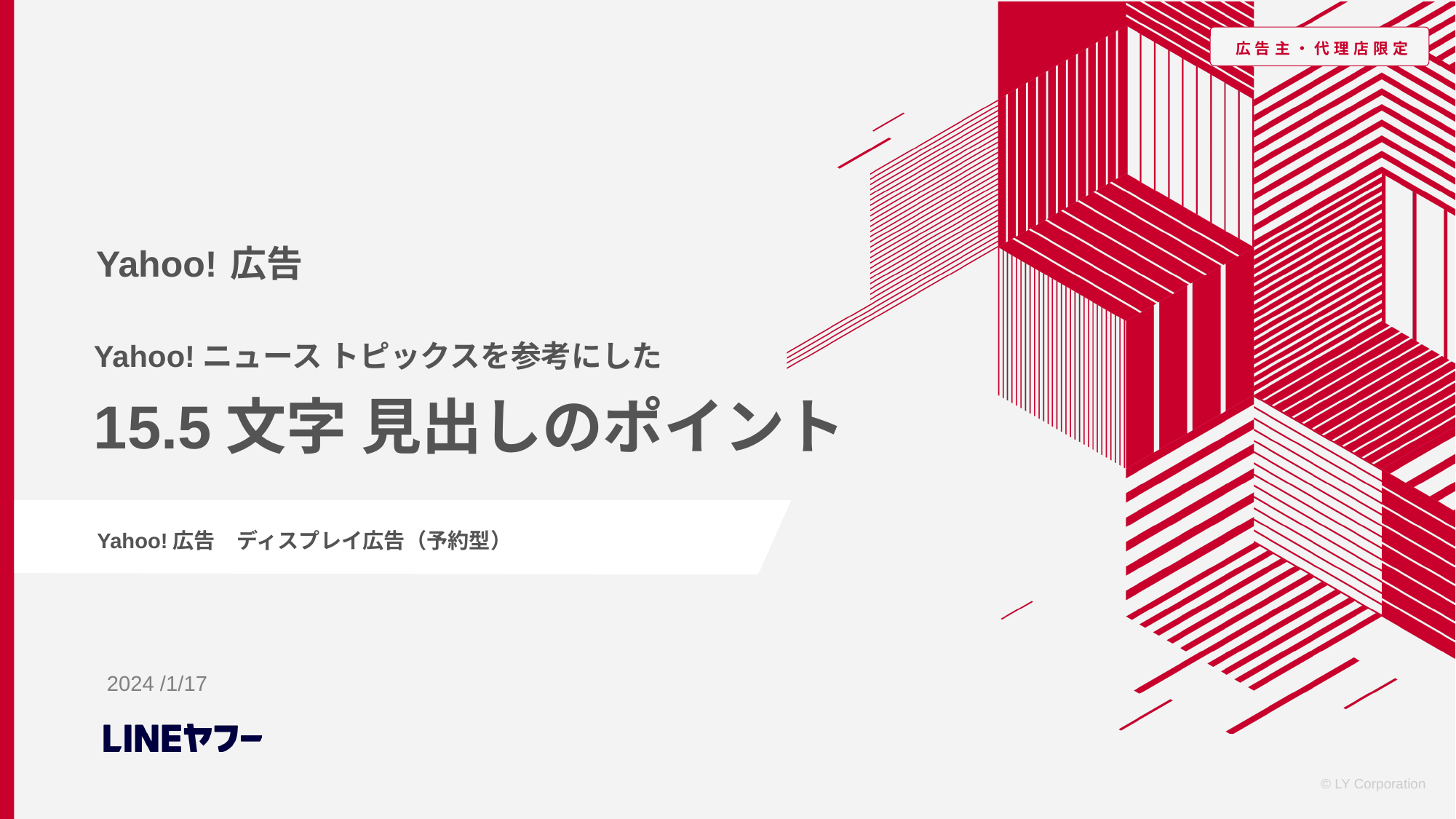

# Yahoo!ニュース トピックスを参考にした 15.5文字 見出しのポイント
Yahoo!広告　ディスプレイ広告（予約型）
2024 /1/17